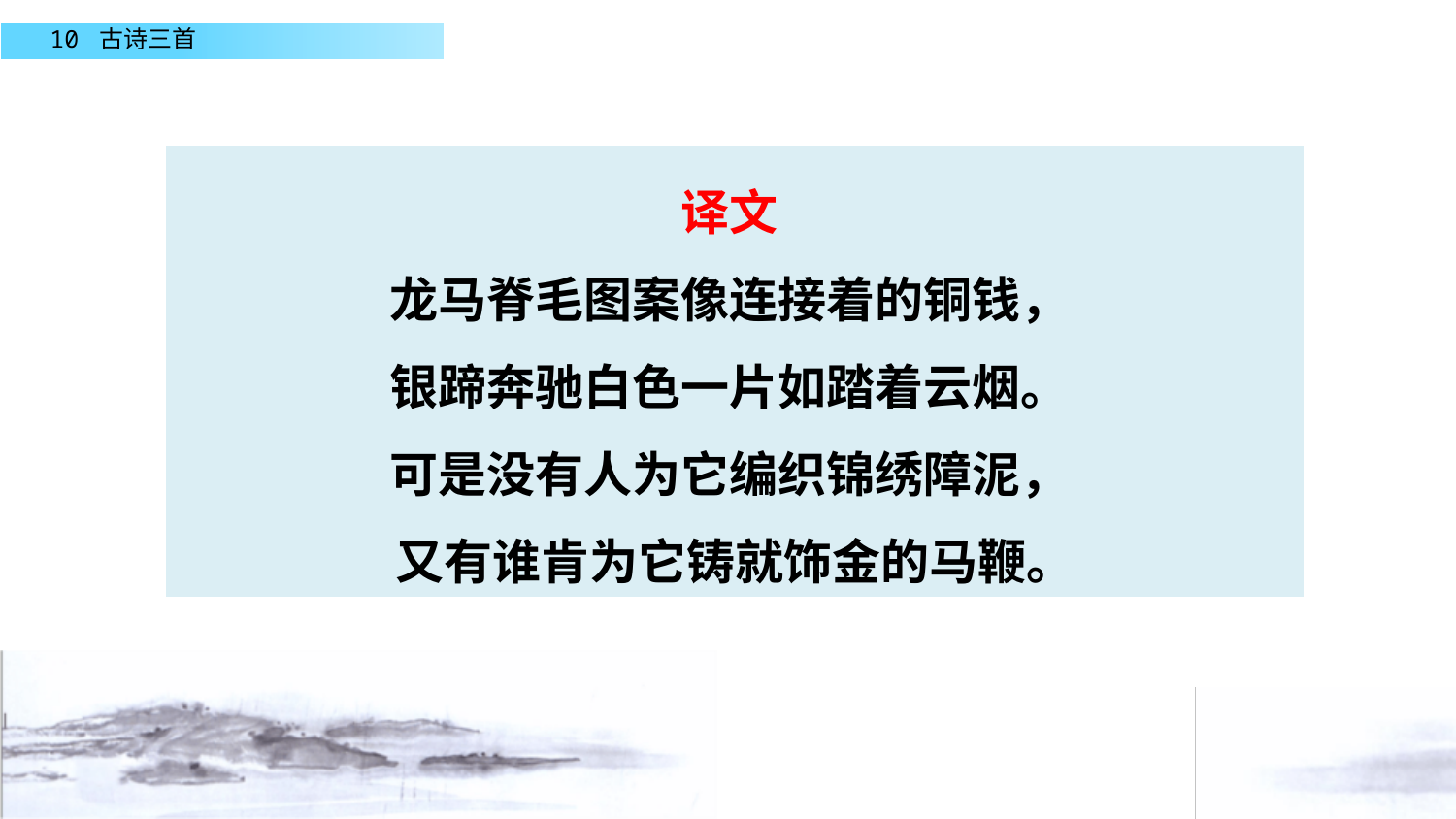

译文
龙马脊毛图案像连接着的铜钱，
银蹄奔驰白色一片如踏着云烟。
可是没有人为它编织锦绣障泥，
又有谁肯为它铸就饰金的马鞭。